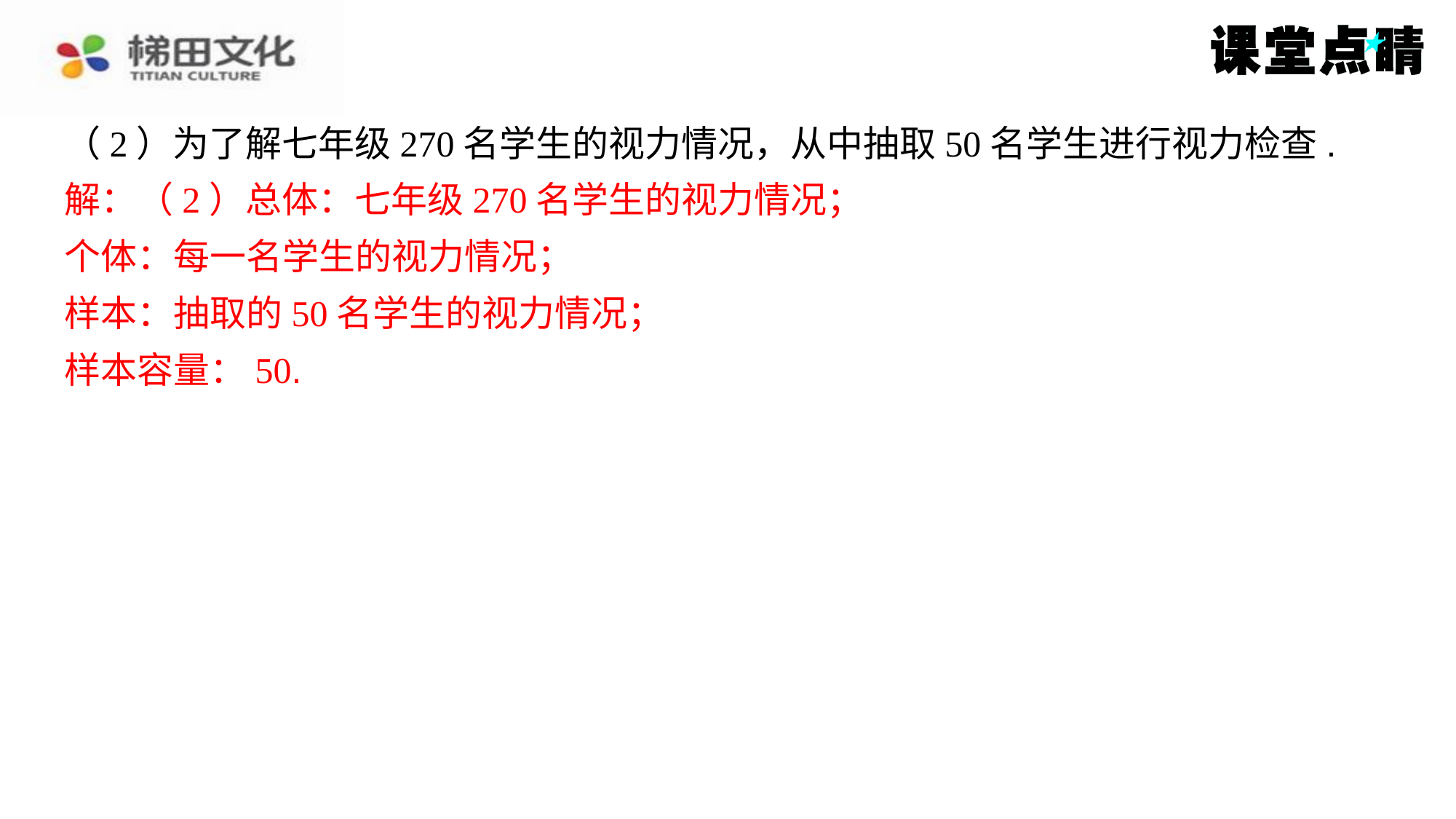

（2）为了解七年级270名学生的视力情况，从中抽取50名学生进行视力检查.
解：（2）总体：七年级270名学生的视力情况；
个体：每一名学生的视力情况；
样本：抽取的50名学生的视力情况；
样本容量：50.
解：（2）总体：七年级270名学生的视力情况；
个体：每一名学生的视力情况；
样本：抽取的50名学生的视力情况；
样本容量：50.